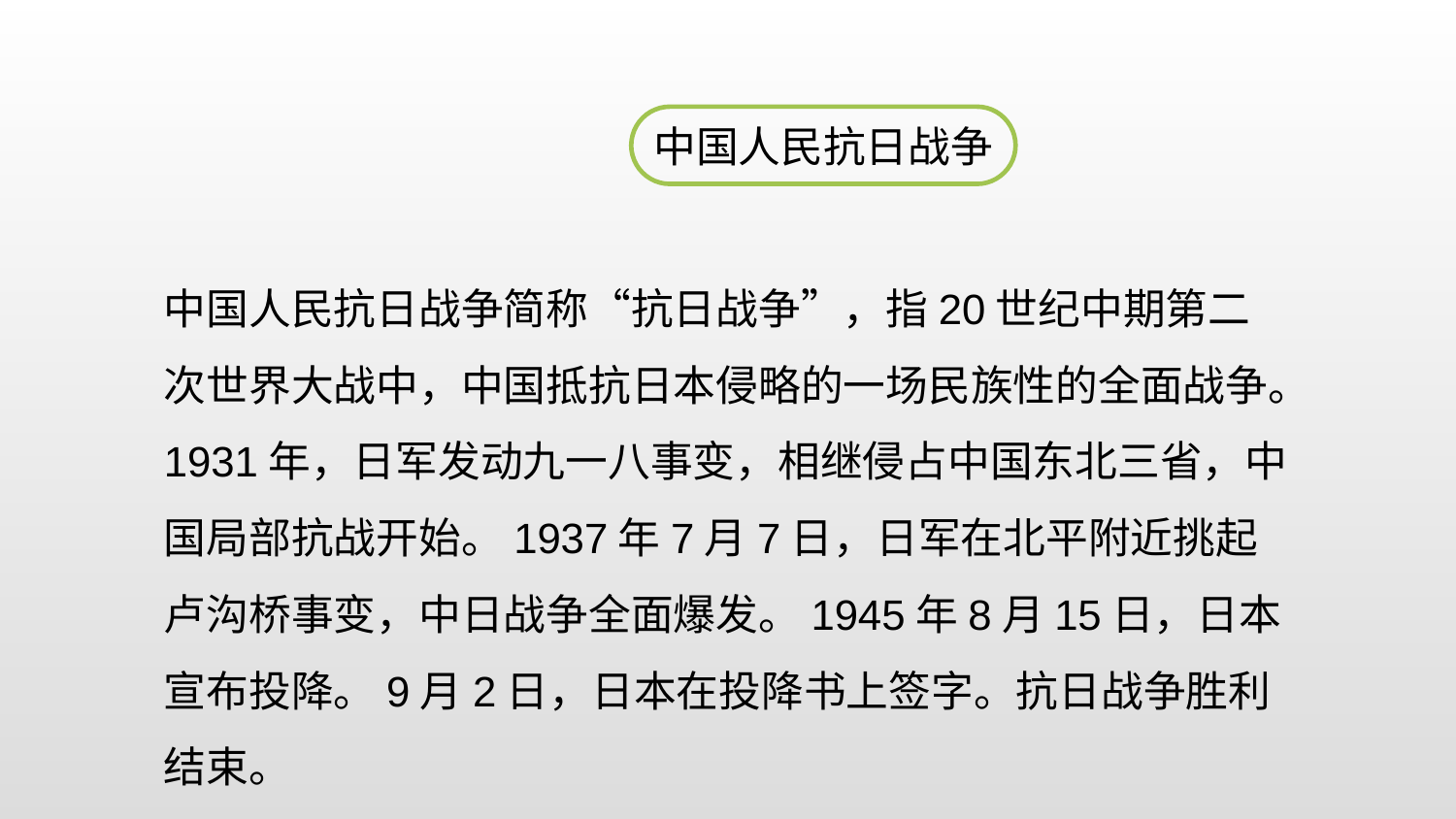

中国人民抗日战争
中国人民抗日战争简称“抗日战争”，指20世纪中期第二次世界大战中，中国抵抗日本侵略的一场民族性的全面战争。1931年，日军发动九一八事变，相继侵占中国东北三省，中国局部抗战开始。1937年7月7日，日军在北平附近挑起卢沟桥事变，中日战争全面爆发。1945年8月15日，日本宣布投降。9月2日，日本在投降书上签字。抗日战争胜利结束。